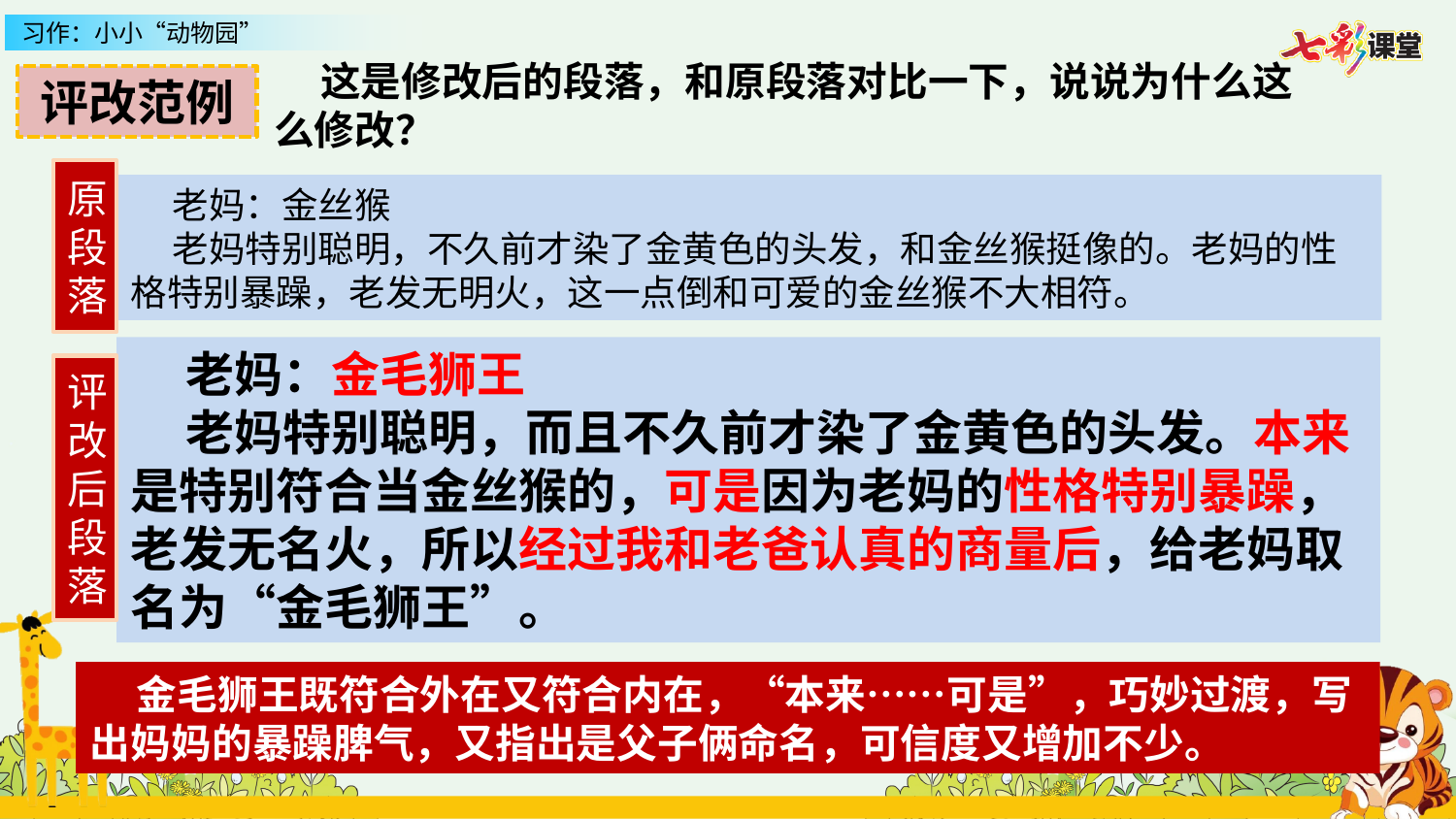

这是修改后的段落，和原段落对比一下，说说为什么这么修改？
评改范例
原段落
    老妈：金丝猴
    老妈特别聪明，不久前才染了金黄色的头发，和金丝猴挺像的。老妈的性格特别暴躁，老发无明火，这一点倒和可爱的金丝猴不大相符。
    老妈：金毛狮王
    老妈特别聪明，而且不久前才染了金黄色的头发。本来是特别符合当金丝猴的，可是因为老妈的性格特别暴躁，老发无名火，所以经过我和老爸认真的商量后，给老妈取名为“金毛狮王”。
评改后段落
    金毛狮王既符合外在又符合内在，“本来……可是”，巧妙过渡，写出妈妈的暴躁脾气，又指出是父子俩命名，可信度又增加不少。